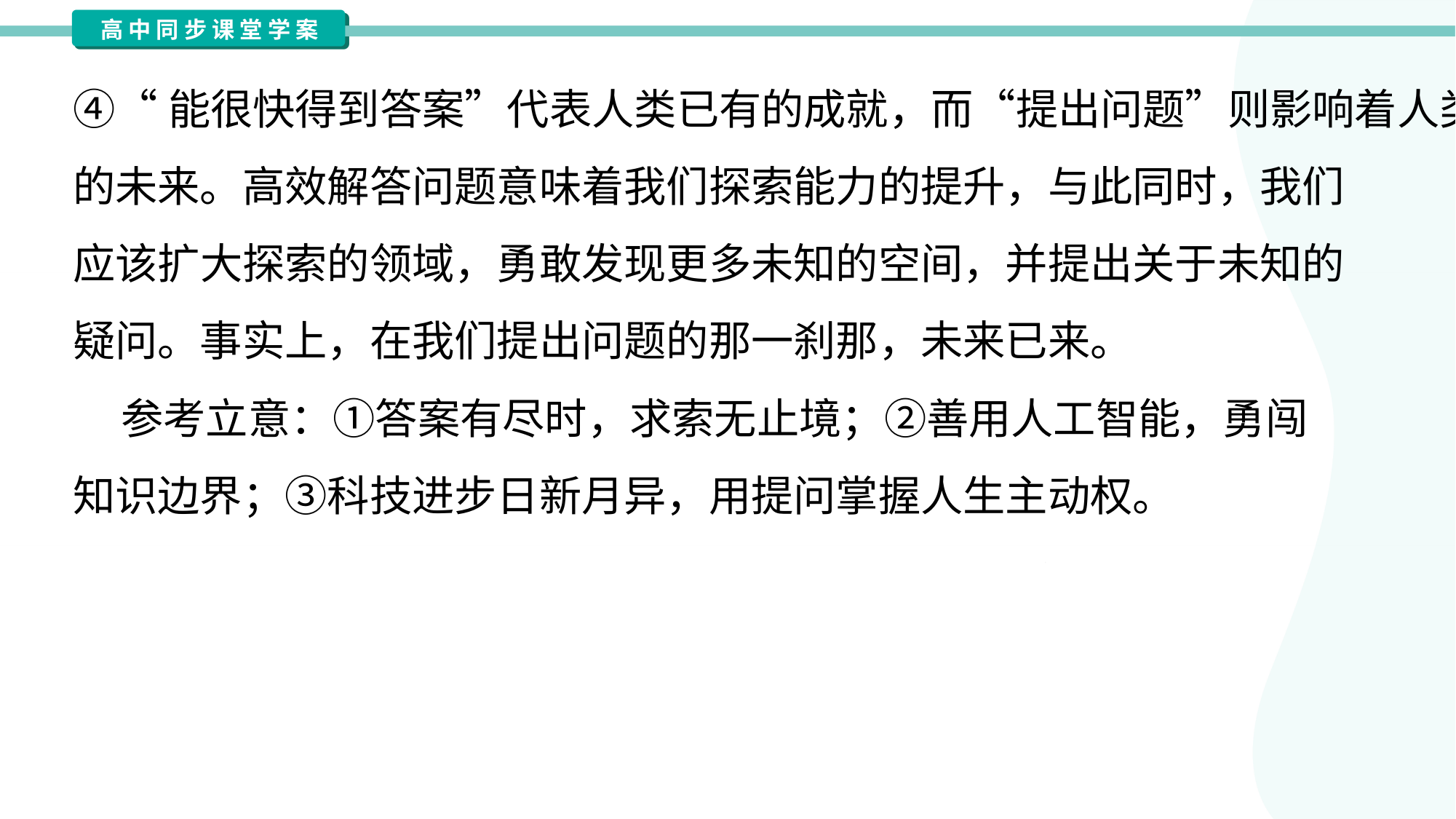

④“能很快得到答案”代表人类已有的成就，而“提出问题”则影响着人类
的未来。高效解答问题意味着我们探索能力的提升，与此同时，我们
应该扩大探索的领域，勇敢发现更多未知的空间，并提出关于未知的
疑问。事实上，在我们提出问题的那一刹那，未来已来。
    参考立意：①答案有尽时，求索无止境；②善用人工智能，勇闯
知识边界；③科技进步日新月异，用提问掌握人生主动权。